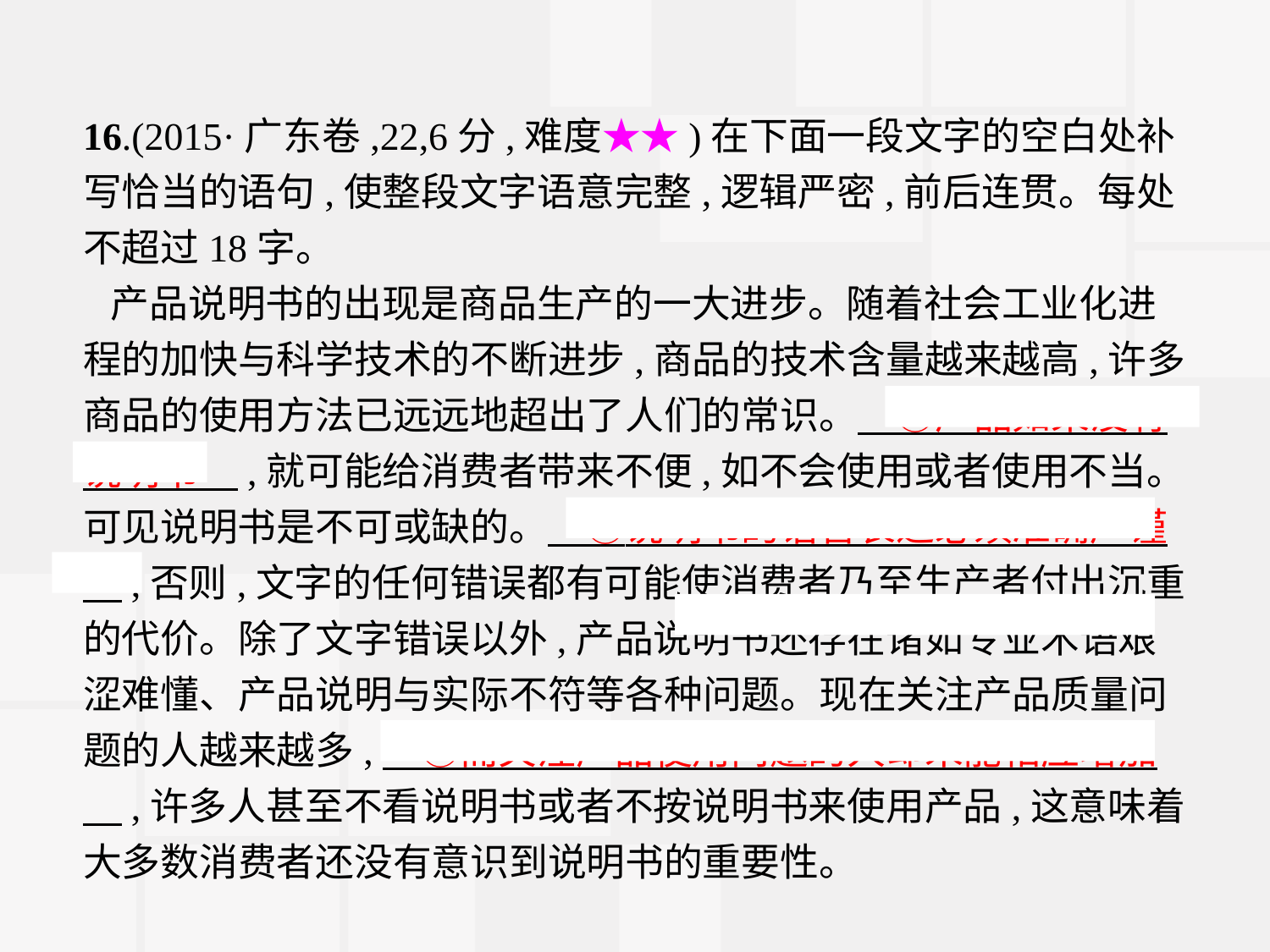

16.(2015·广东卷,22,6分,难度★★)在下面一段文字的空白处补写恰当的语句,使整段文字语意完整,逻辑严密,前后连贯。每处不超过18字。
产品说明书的出现是商品生产的一大进步。随着社会工业化进程的加快与科学技术的不断进步,商品的技术含量越来越高,许多商品的使用方法已远远地超出了人们的常识。　①产品如果没有说明书　,就可能给消费者带来不便,如不会使用或者使用不当。可见说明书是不可或缺的。　②说明书的语言表达必须准确严谨　,否则,文字的任何错误都有可能使消费者乃至生产者付出沉重的代价。除了文字错误以外,产品说明书还存在诸如专业术语艰涩难懂、产品说明与实际不符等各种问题。现在关注产品质量问题的人越来越多,　③而关注产品使用问题的人却未能相应增加　,许多人甚至不看说明书或者不按说明书来使用产品,这意味着大多数消费者还没有意识到说明书的重要性。